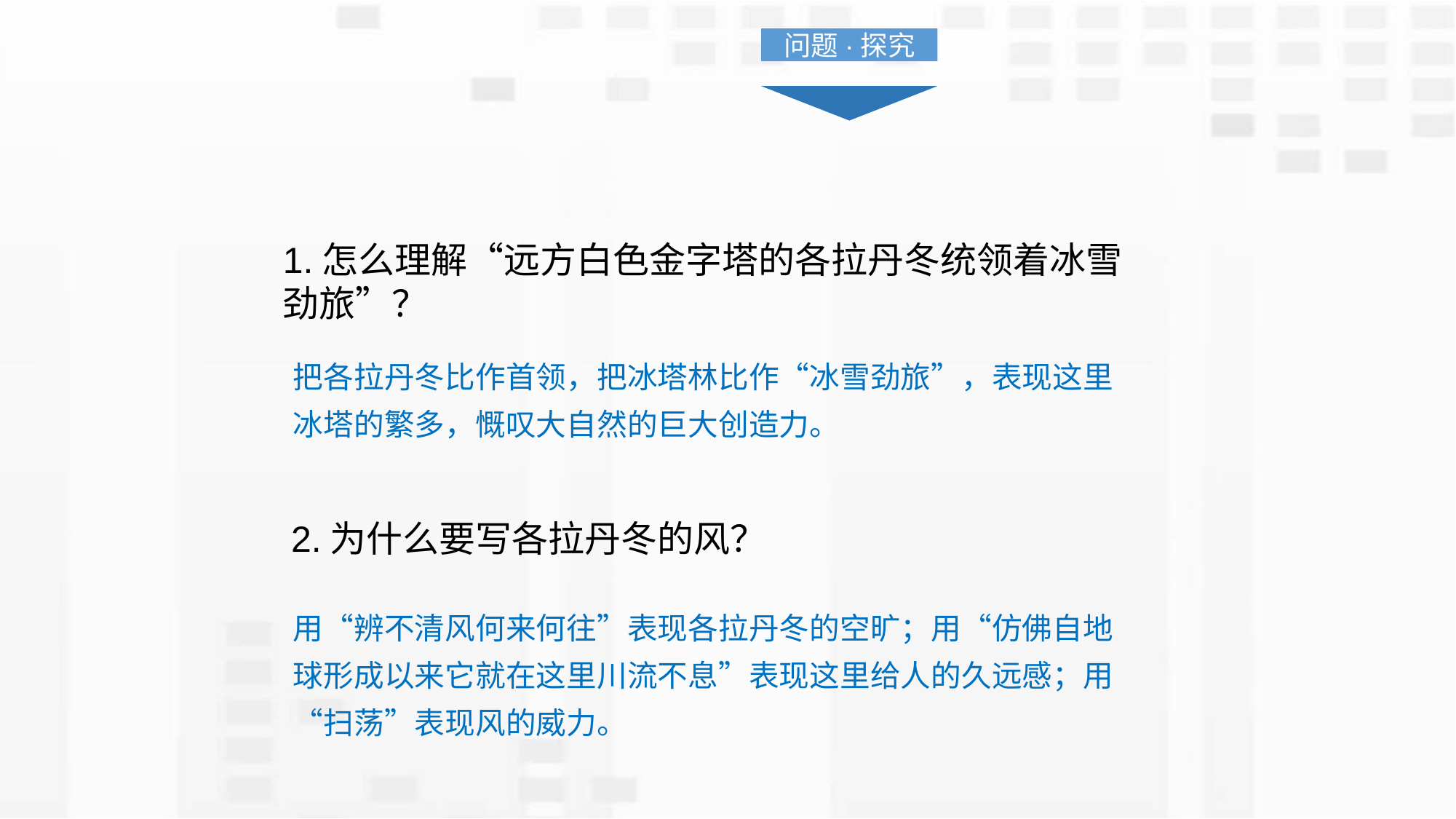

问题·探究

1.怎么理解“远方白色金字塔的各拉丹冬统领着冰雪劲旅”？

把各拉丹冬比作首领，把冰塔林比作“冰雪劲旅”，表现这里冰塔的繁多，慨叹大自然的巨大创造力。
2.为什么要写各拉丹冬的风？
用“辨不清风何来何往”表现各拉丹冬的空旷；用“仿佛自地球形成以来它就在这里川流不息”表现这里给人的久远感；用“扫荡”表现风的威力。